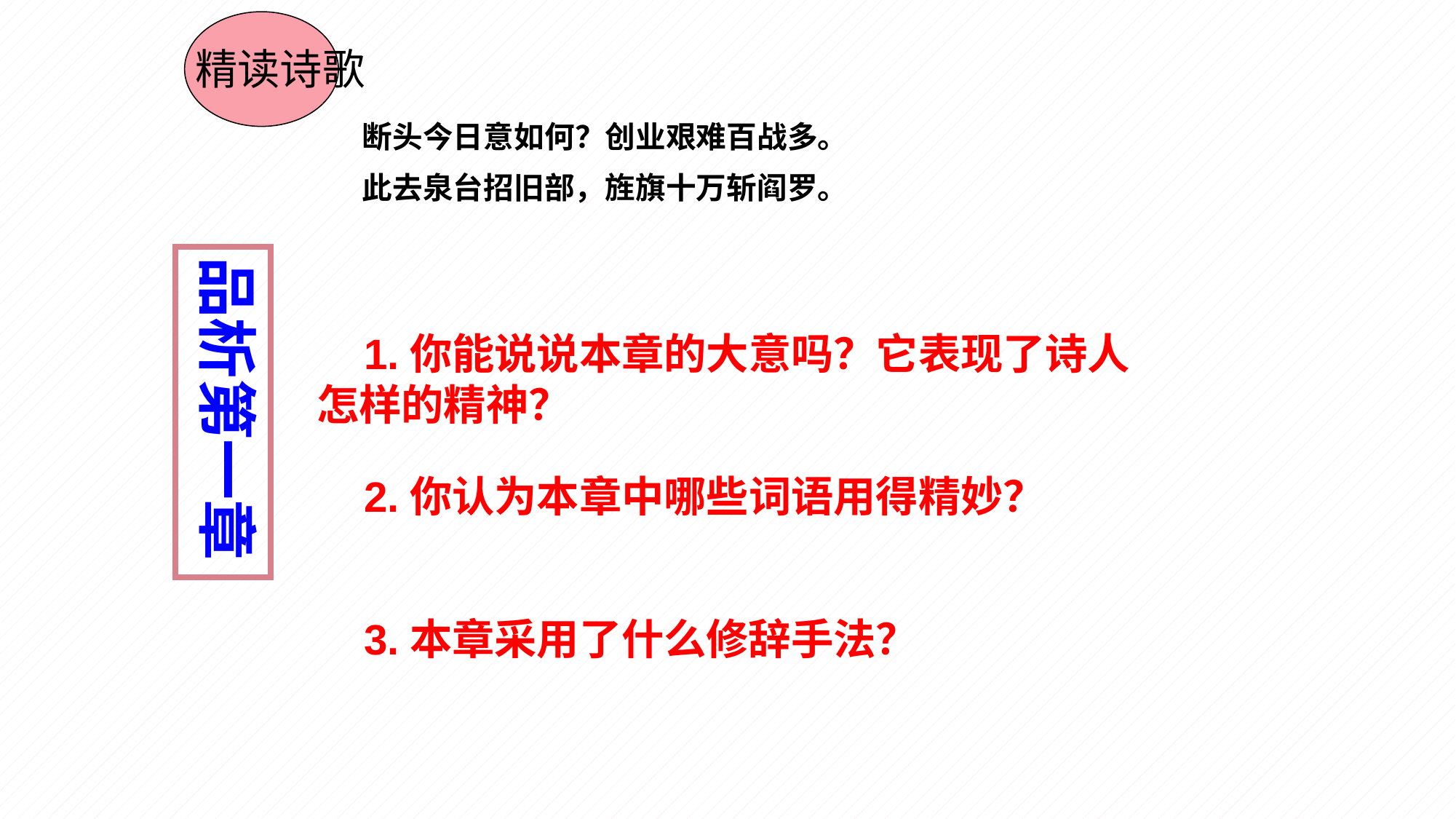

精读诗歌
断头今日意如何？创业艰难百战多。
此去泉台招旧部，旌旗十万斩阎罗。
品析第一章
    1.你能说说本章的大意吗？它表现了诗人怎样的精神？
    2.你认为本章中哪些词语用得精妙？
    3.本章采用了什么修辞手法？